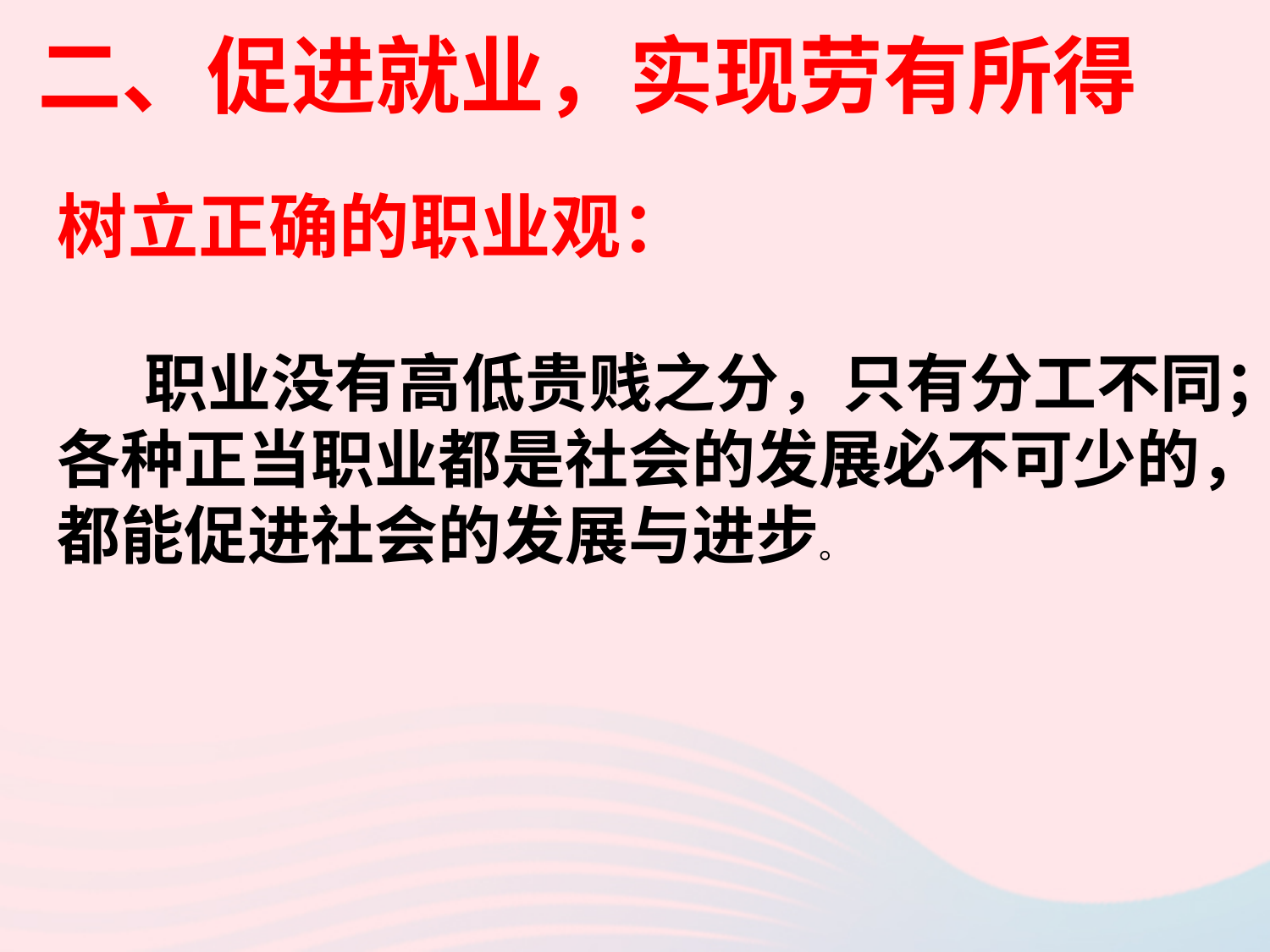

二、促进就业，实现劳有所得
树立正确的职业观：

     职业没有高低贵贱之分，只有分工不同；
各种正当职业都是社会的发展必不可少的，都能促进社会的发展与进步。